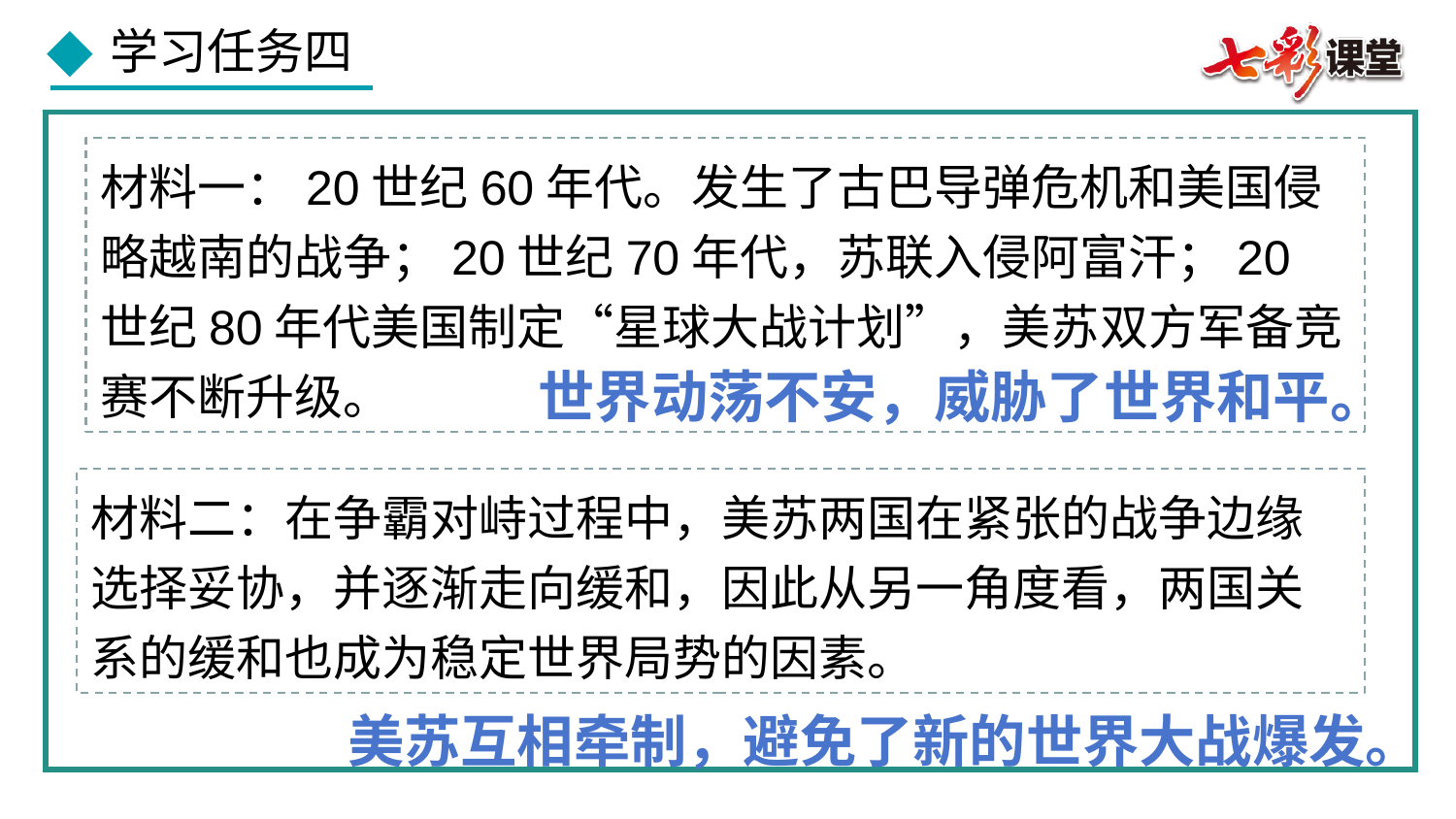

材料一：20世纪60年代。发生了古巴导弹危机和美国侵略越南的战争；20世纪70年代，苏联入侵阿富汗；20世纪80年代美国制定“星球大战计划”，美苏双方军备竞赛不断升级。
世界动荡不安，威胁了世界和平。
材料二：在争霸对峙过程中，美苏两国在紧张的战争边缘选择妥协，并逐渐走向缓和，因此从另一角度看，两国关系的缓和也成为稳定世界局势的因素。
美苏互相牵制，避免了新的世界大战爆发。